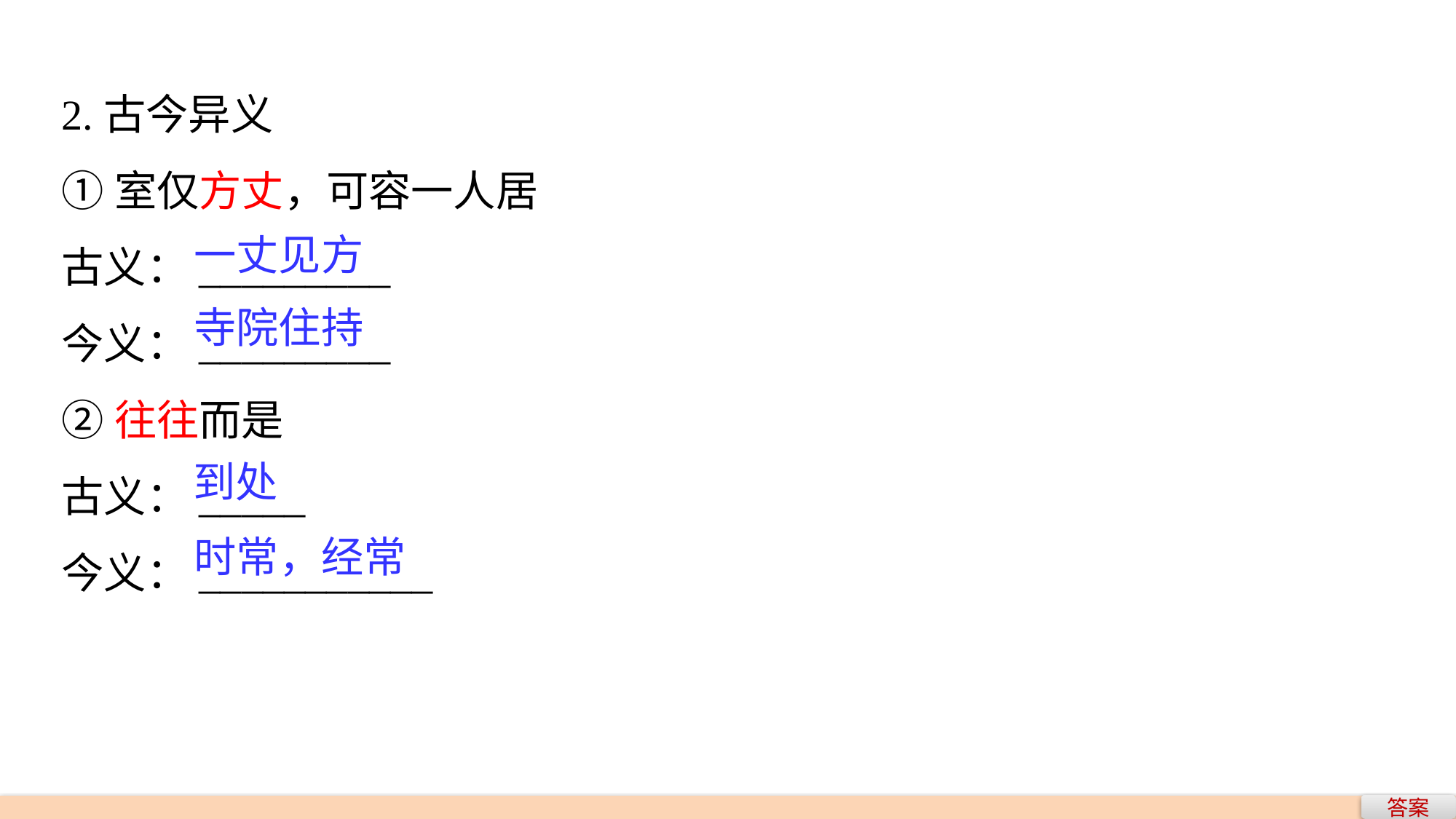

2.古今异义
①室仅方丈，可容一人居
古义：_________
今义：_________
②往往而是
古义：_____
今义：___________
一丈见方
寺院住持
到处
时常，经常
答案